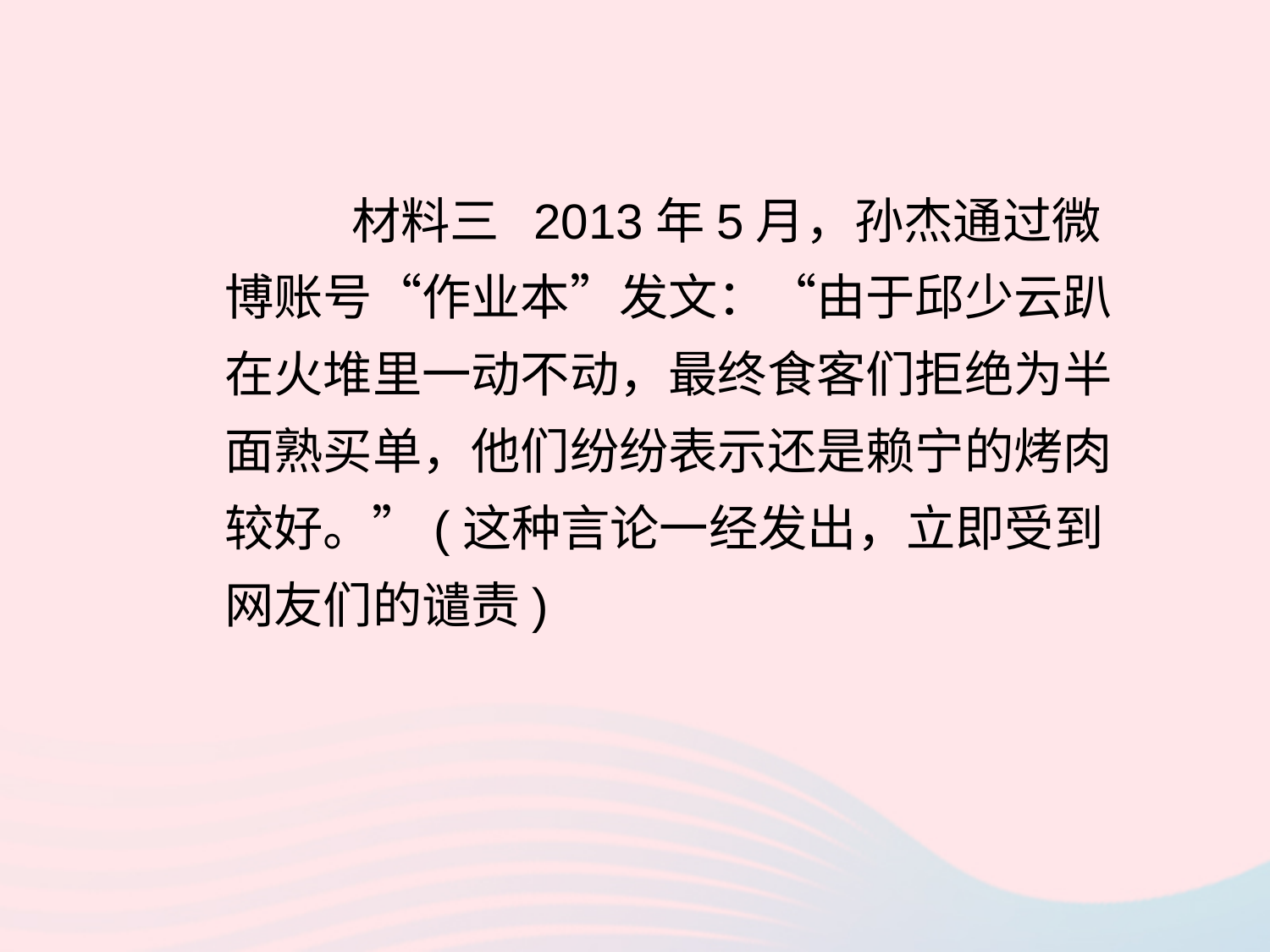

材料三  2013年5月，孙杰通过微博账号“作业本”发文：“由于邱少云趴在火堆里一动不动，最终食客们拒绝为半面熟买单，他们纷纷表示还是赖宁的烤肉较好。”(这种言论一经发出，立即受到网友们的谴责)